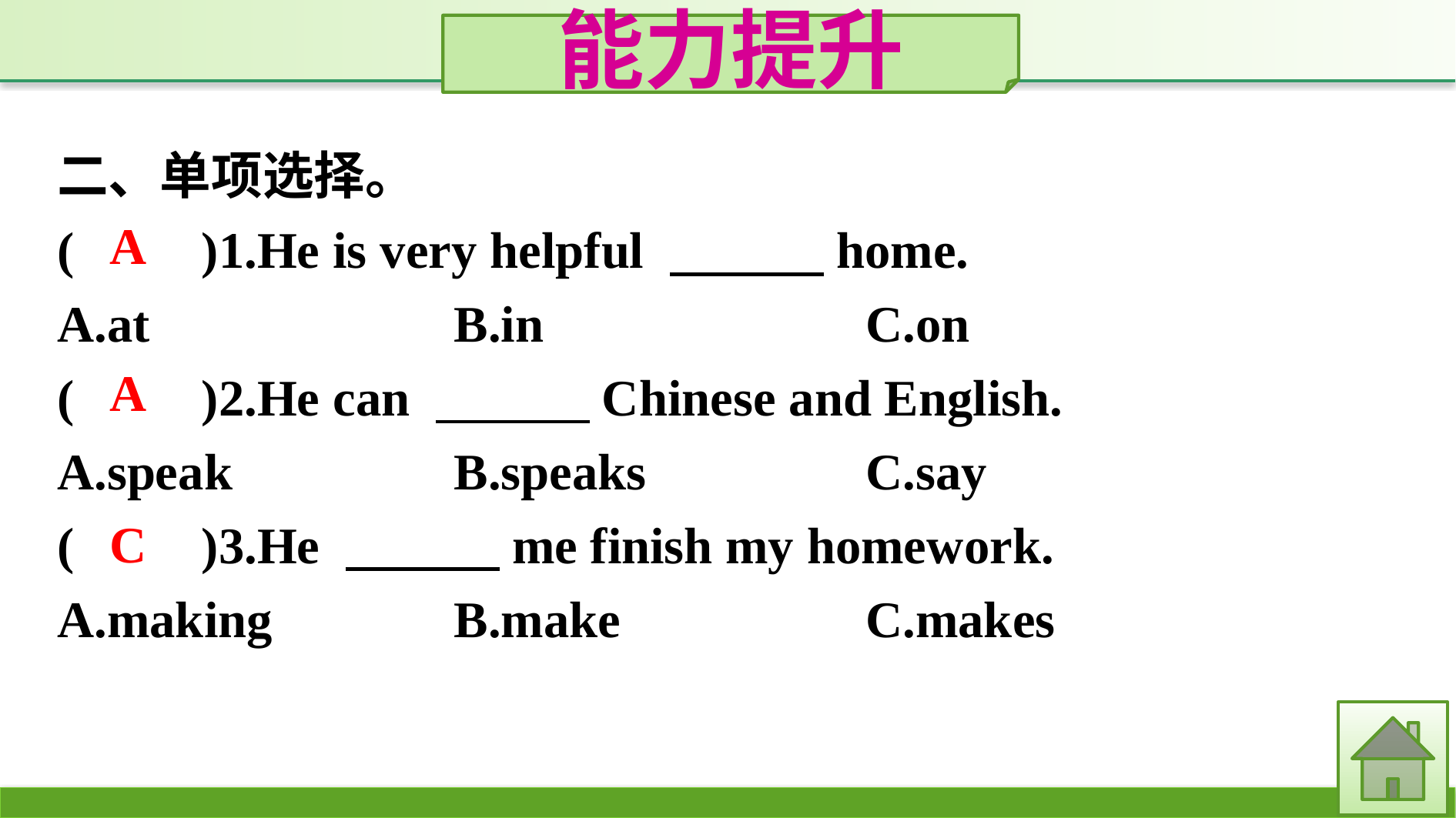

能力提升
二、单项选择。
(　　)1.He is very helpful 　　　home.
A.at　　　　　	B.in　　　　　	C.on
(　　)2.He can 　　　Chinese and English.
A.speak		B.speaks		C.say
(　　)3.He 　　　me finish my homework.
A.making		B.make			C.makes
A
A
C